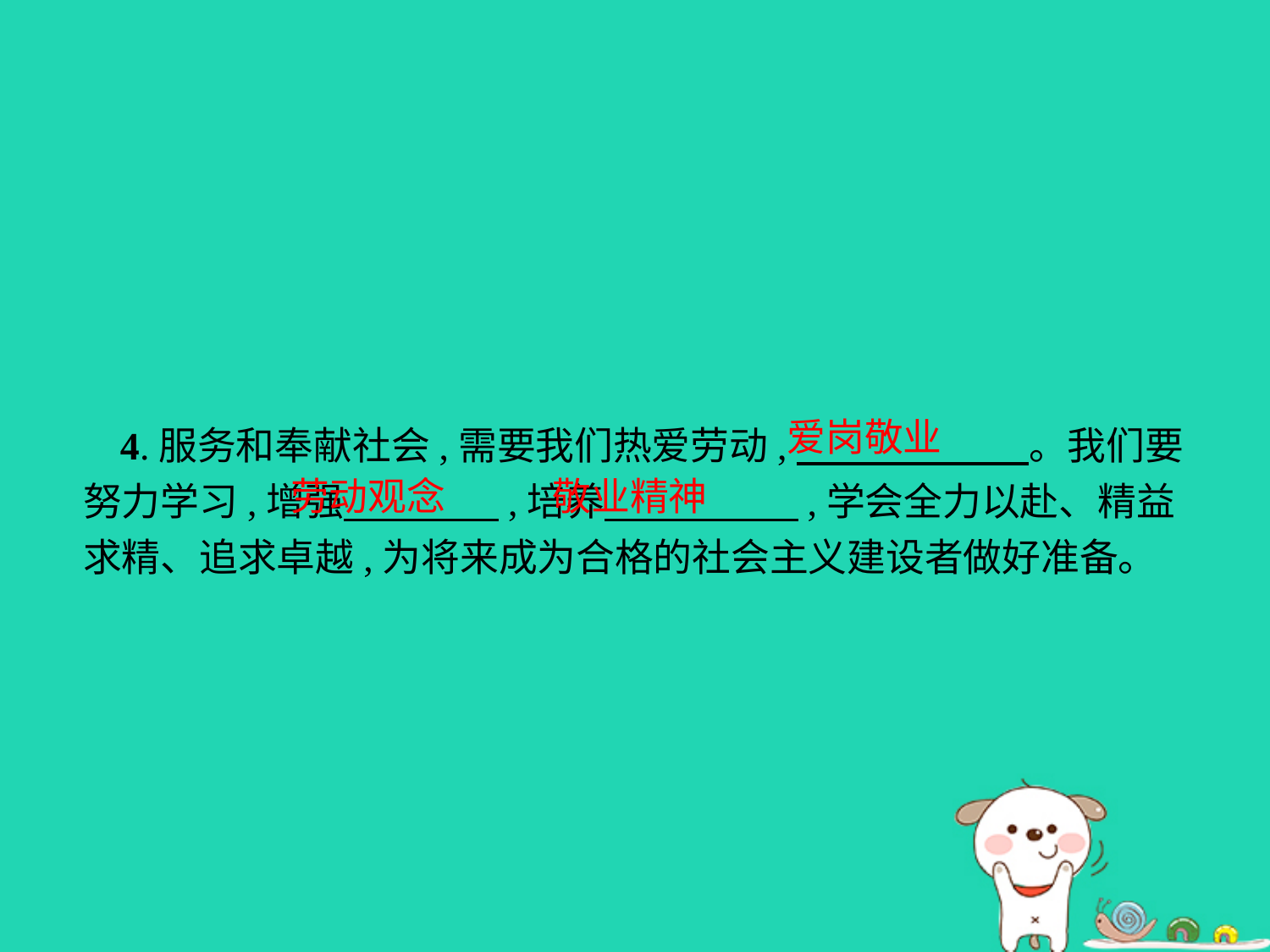

爱岗敬业
4.服务和奉献社会,需要我们热爱劳动,　　　　　　。我们要努力学习,增强　　　　,培养　　　　　,学会全力以赴、精益求精、追求卓越,为将来成为合格的社会主义建设者做好准备。
劳动观念
敬业精神